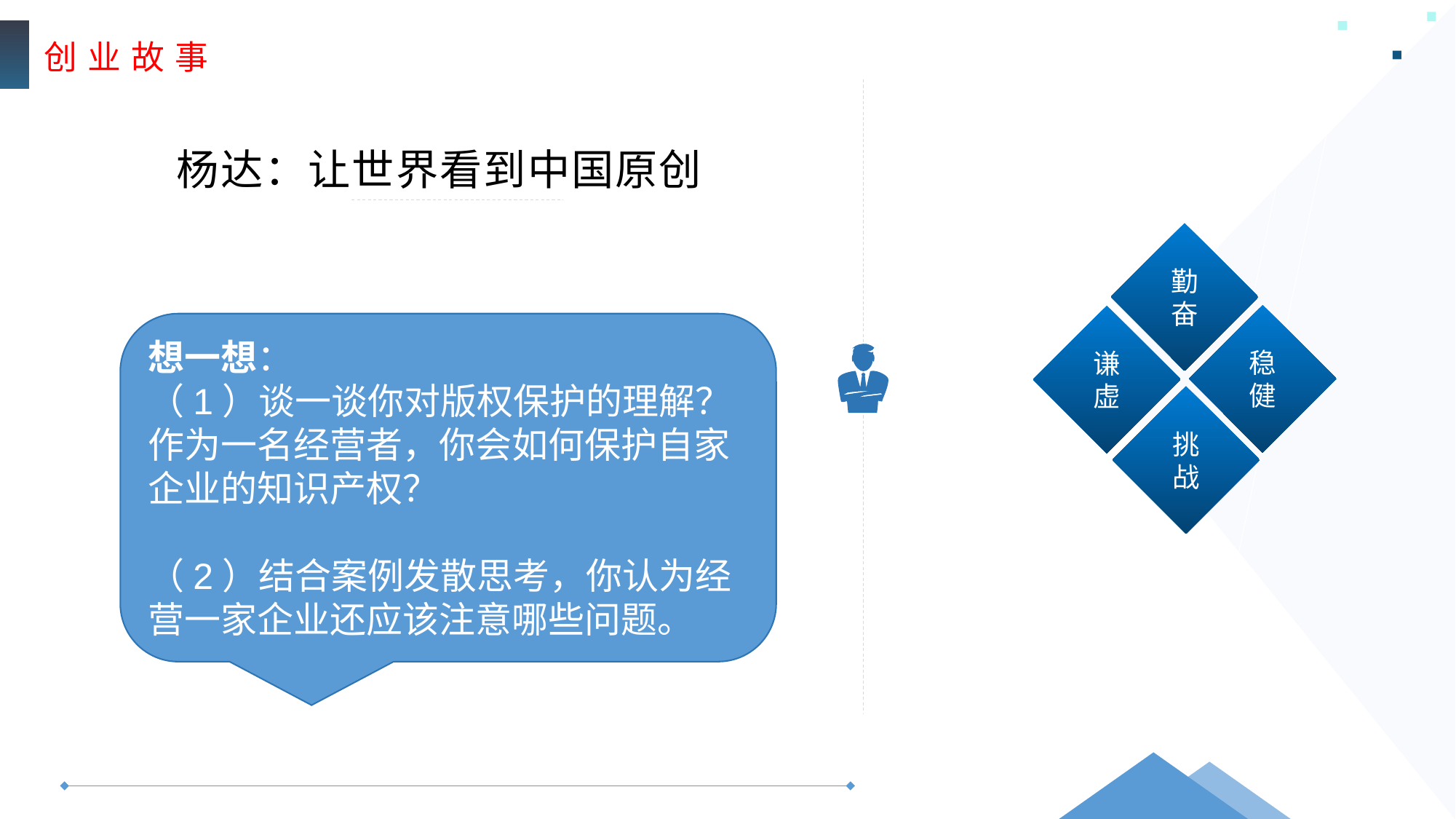

创 业 故 事

杨达：让世界看到中国原创
勤奋
稳健
谦虚
挑战
想一想：
（1）谈一谈你对版权保护的理解？作为一名经营者，你会如何保护自家企业的知识产权？

（2）结合案例发散思考，你认为经营一家企业还应该注意哪些问题。